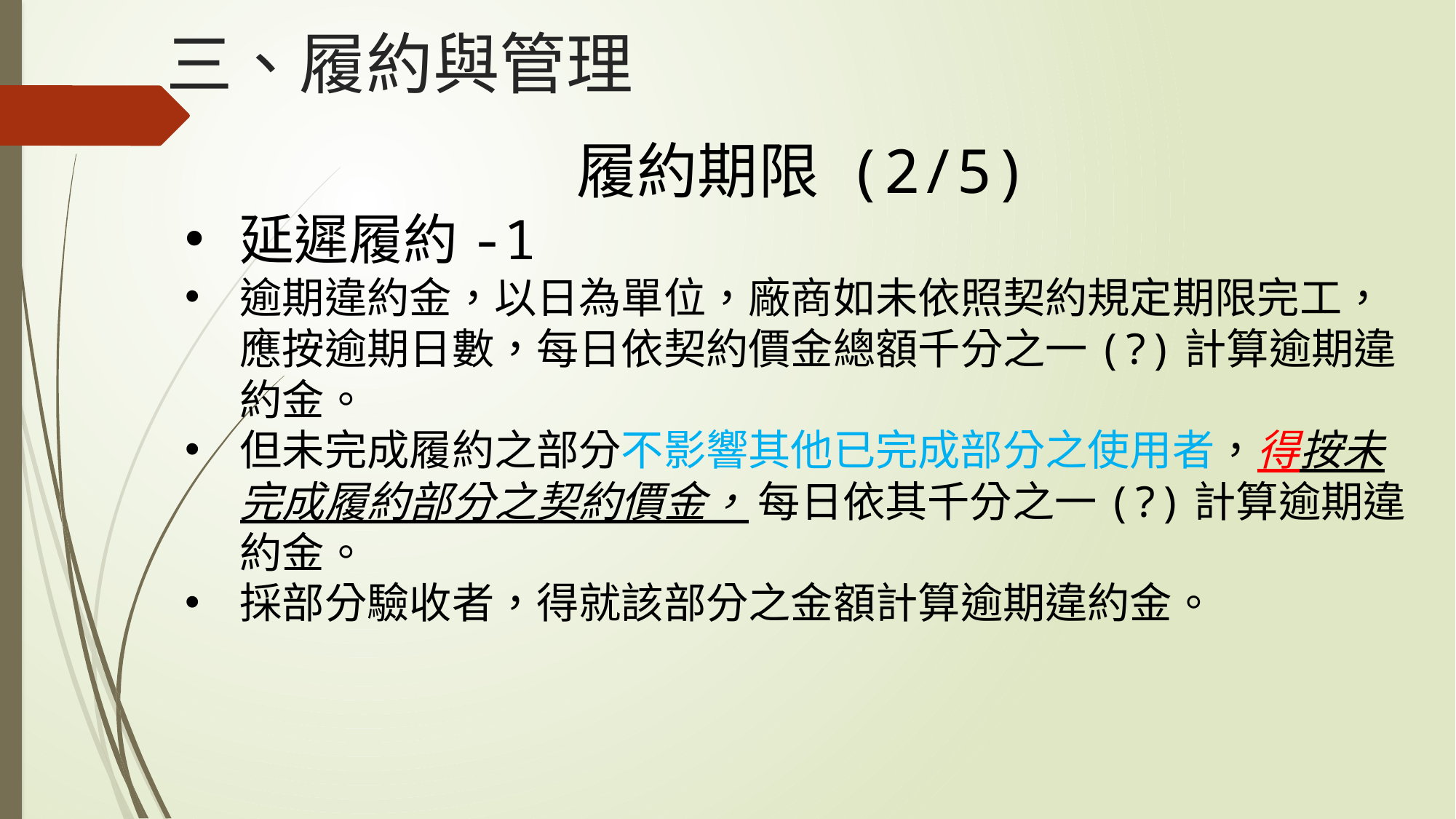

# 三、履約與管理
履約期限 (2/5)
延遲履約-1
逾期違約金，以日為單位，廠商如未依照契約規定期限完工，應按逾期日數，每日依契約價金總額千分之一(?)計算逾期違約金。
但未完成履約之部分不影響其他已完成部分之使用者，得按未完成履約部分之契約價金， 每日依其千分之一(?)計算逾期違約金。
採部分驗收者，得就該部分之金額計算逾期違約金。